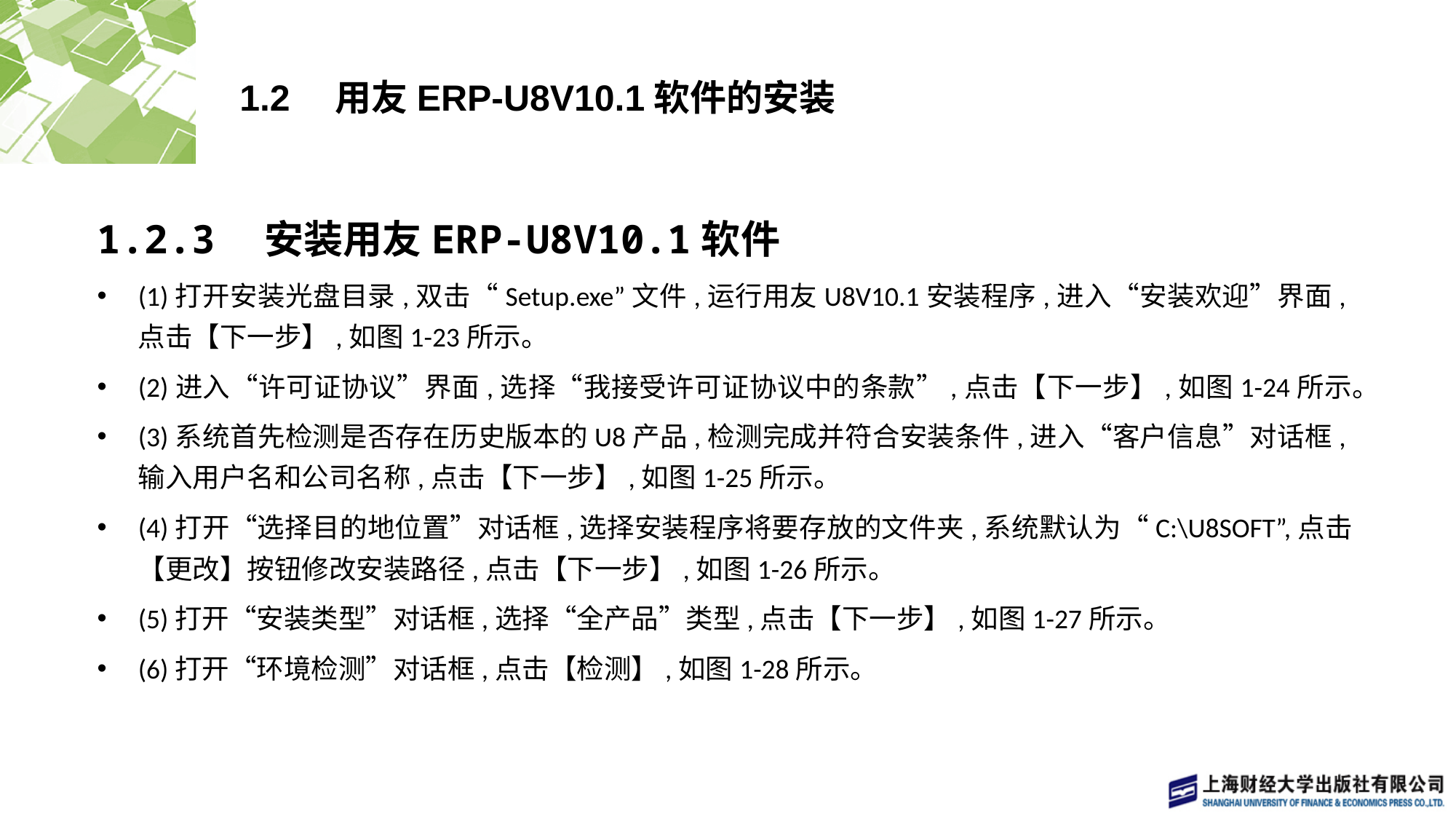

# 1.2　用友ERP-U8V10.1软件的安装
1.2.3　安装用友ERP-U8V10.1软件
(1)打开安装光盘目录,双击“Setup.exe”文件,运行用友U8V10.1安装程序,进入“安装欢迎”界面,点击【下一步】,如图1-23所示。
(2)进入“许可证协议”界面,选择“我接受许可证协议中的条款”,点击【下一步】,如图1-24所示。
(3)系统首先检测是否存在历史版本的U8产品,检测完成并符合安装条件,进入“客户信息”对话框,输入用户名和公司名称,点击【下一步】,如图1-25所示。
(4)打开“选择目的地位置”对话框,选择安装程序将要存放的文件夹,系统默认为“C:\U8SOFT”,点击【更改】按钮修改安装路径,点击【下一步】,如图1-26所示。
(5)打开“安装类型”对话框,选择“全产品”类型,点击【下一步】,如图1-27所示。
(6)打开“环境检测”对话框,点击【检测】,如图1-28所示。